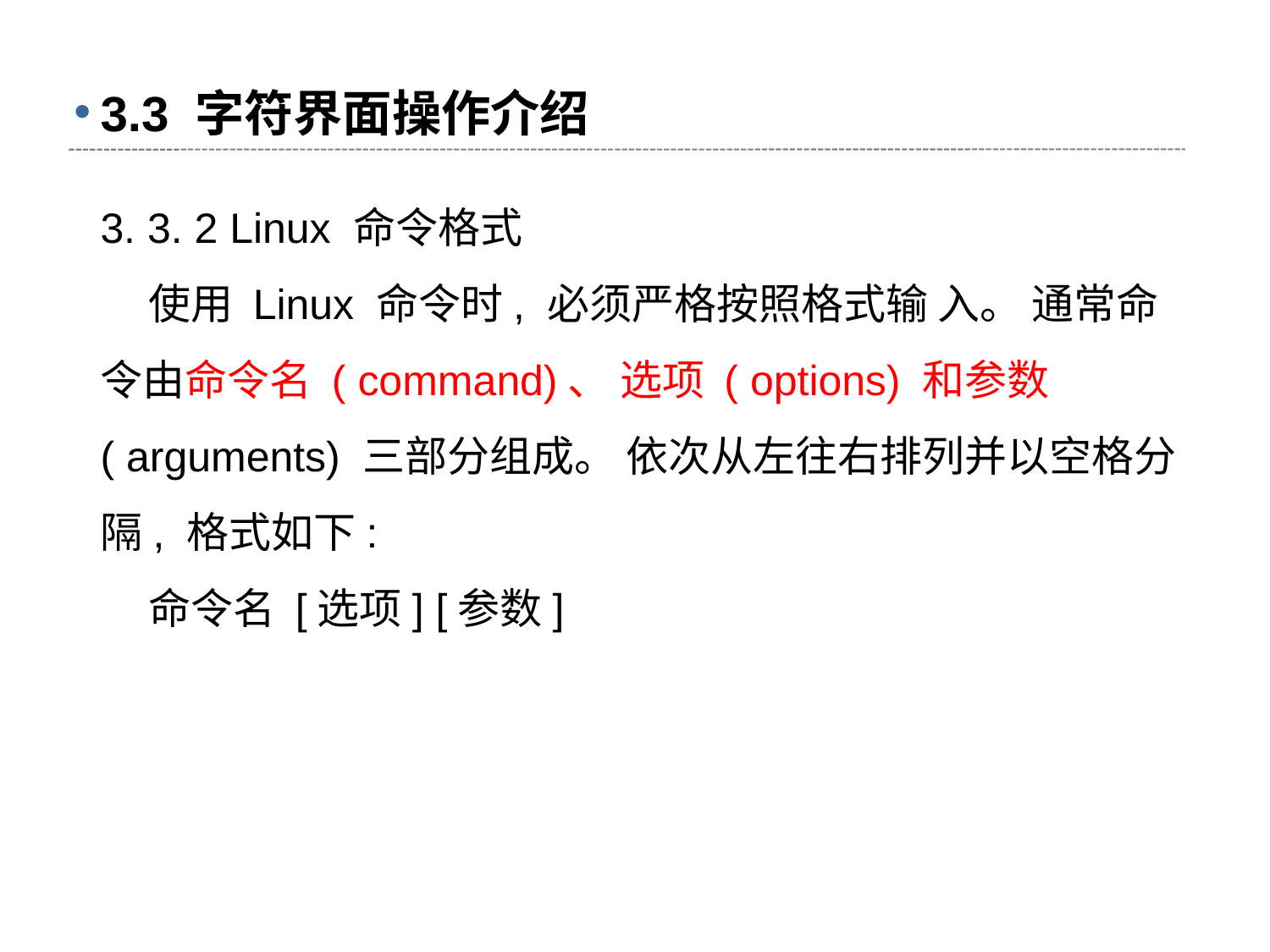

# 3.3 字符界面操作介绍
3. 3. 2 Linux 命令格式
    使用 Linux 命令时, 必须严格按照格式输 入。 通常命令由命令名 ( command)、 选项 ( options) 和参数 ( arguments) 三部分组成。 依次从左往右排列并以空格分隔, 格式如下:
    命令名 [选项] [参数]